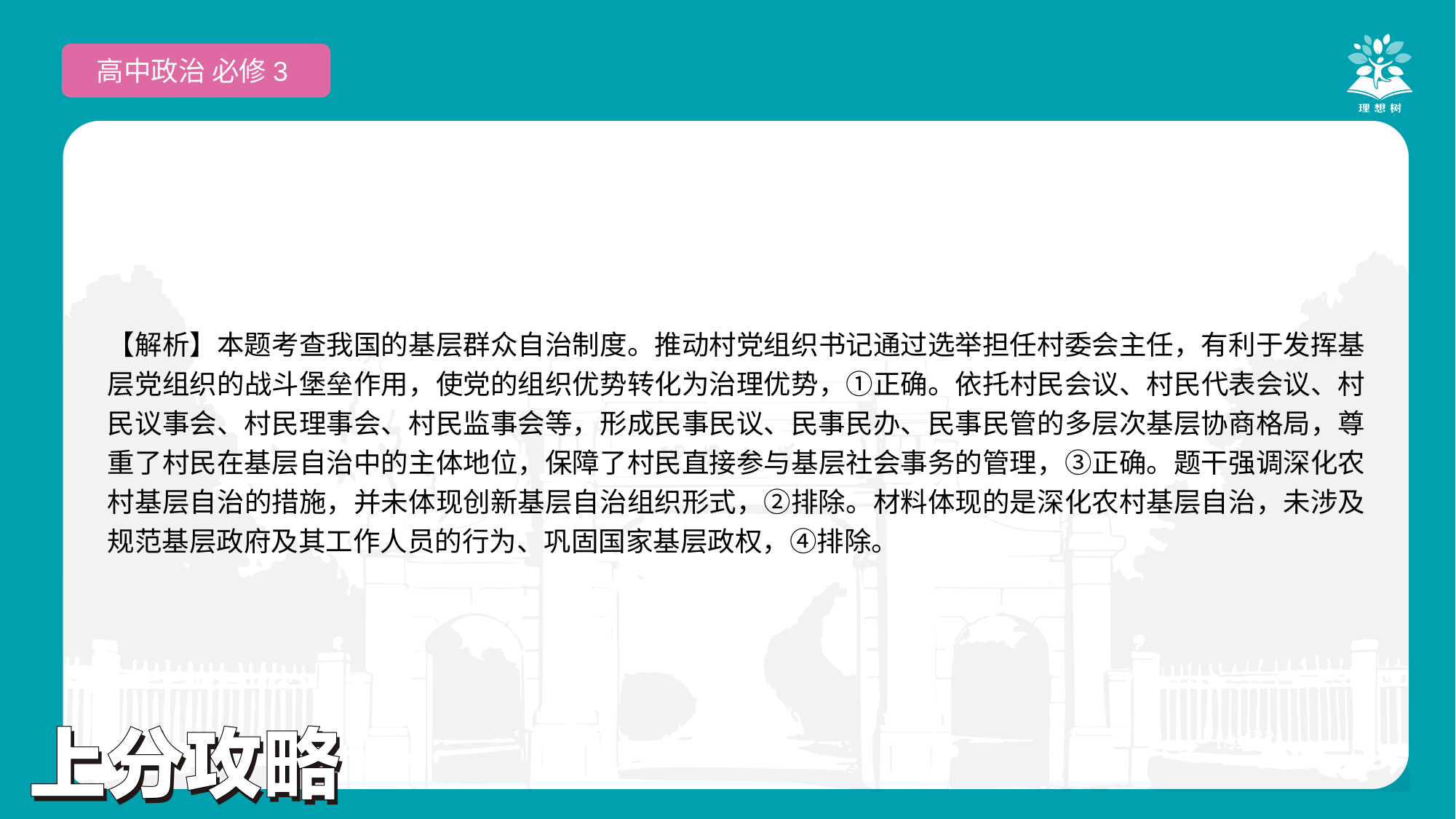

高中政治 必修3
【解析】本题考查我国的基层群众自治制度。推动村党组织书记通过选举担任村委会主任，有利于发挥基层党组织的战斗堡垒作用，使党的组织优势转化为治理优势，①正确。依托村民会议、村民代表会议、村民议事会、村民理事会、村民监事会等，形成民事民议、民事民办、民事民管的多层次基层协商格局，尊重了村民在基层自治中的主体地位，保障了村民直接参与基层社会事务的管理，③正确。题干强调深化农村基层自治的措施，并未体现创新基层自治组织形式，②排除。材料体现的是深化农村基层自治，未涉及规范基层政府及其工作人员的行为、巩固国家基层政权，④排除。